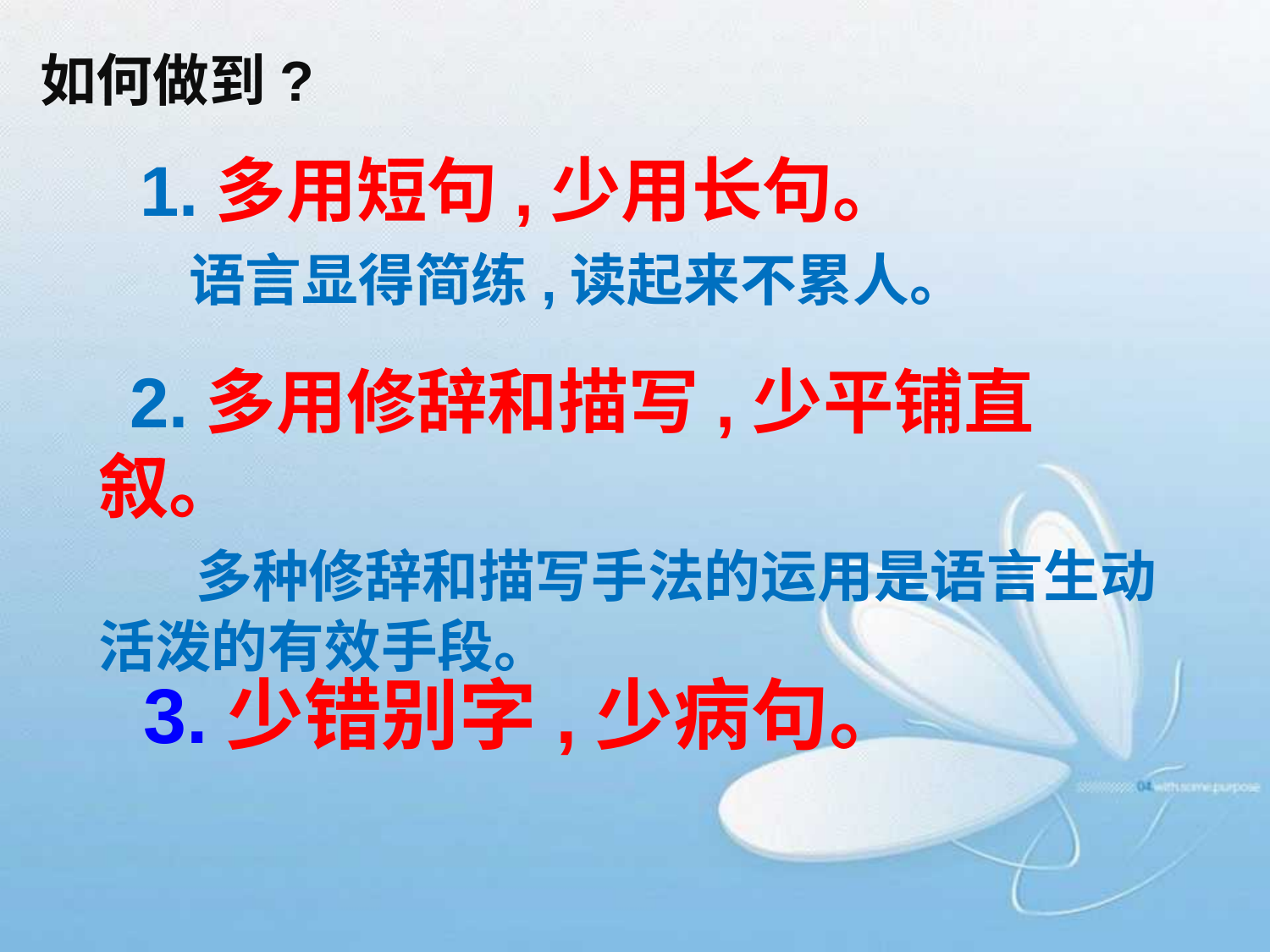

# 如何做到?
1.多用短句,少用长句。
  语言显得简练,读起来不累人。
  2.多用修辞和描写,少平铺直叙。
     多种修辞和描写手法的运用是语言生动活泼的有效手段。
  3.少错别字,少病句。